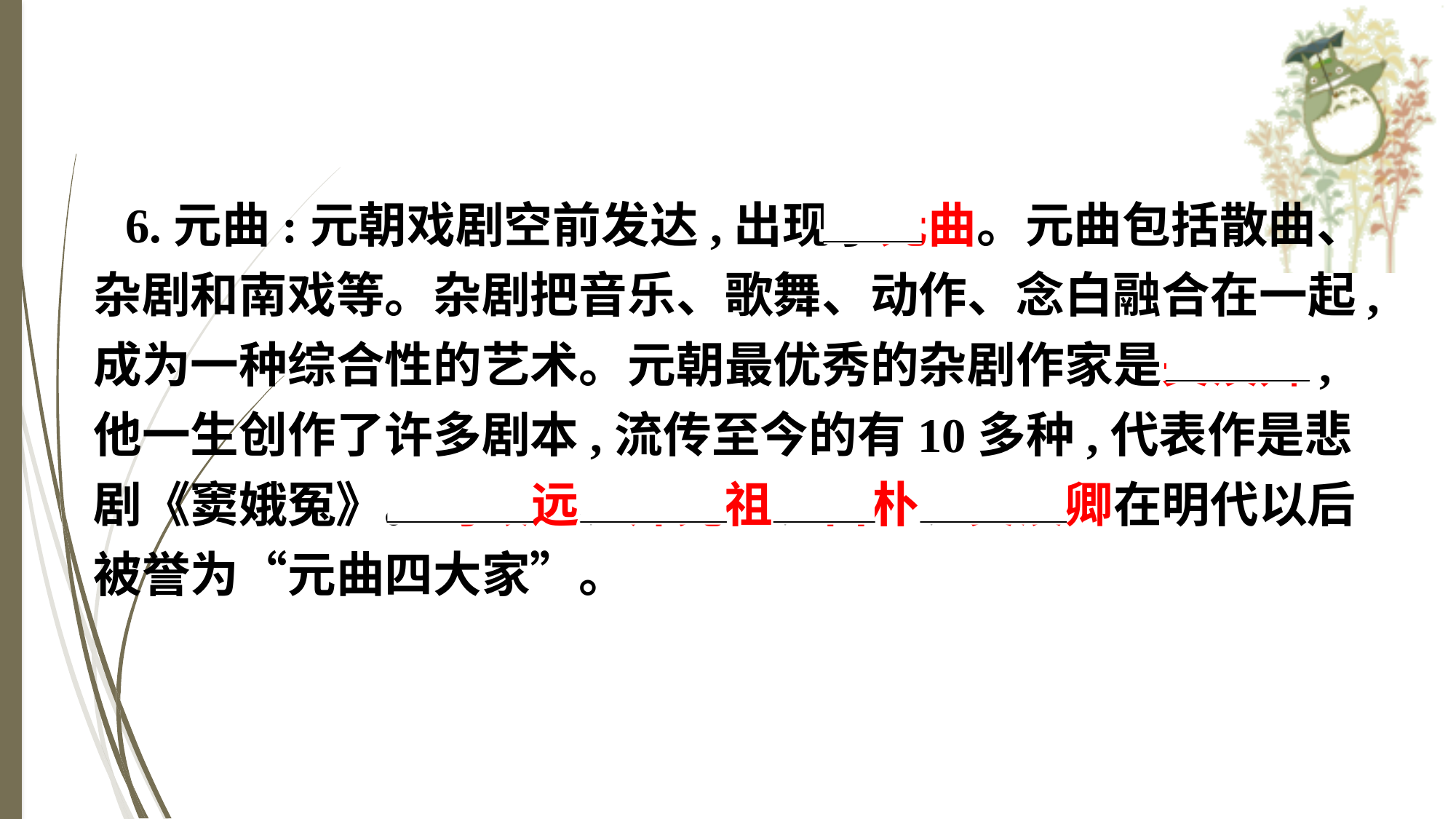

6.元曲:元朝戏剧空前发达,出现了元曲。元曲包括散曲、杂剧和南戏等。杂剧把音乐、歌舞、动作、念白融合在一起,成为一种综合性的艺术。元朝最优秀的杂剧作家是关汉卿,他一生创作了许多剧本,流传至今的有10多种,代表作是悲剧《窦娥冤》。马致远、郑光祖、白朴、关汉卿在明代以后被誉为“元曲四大家”。